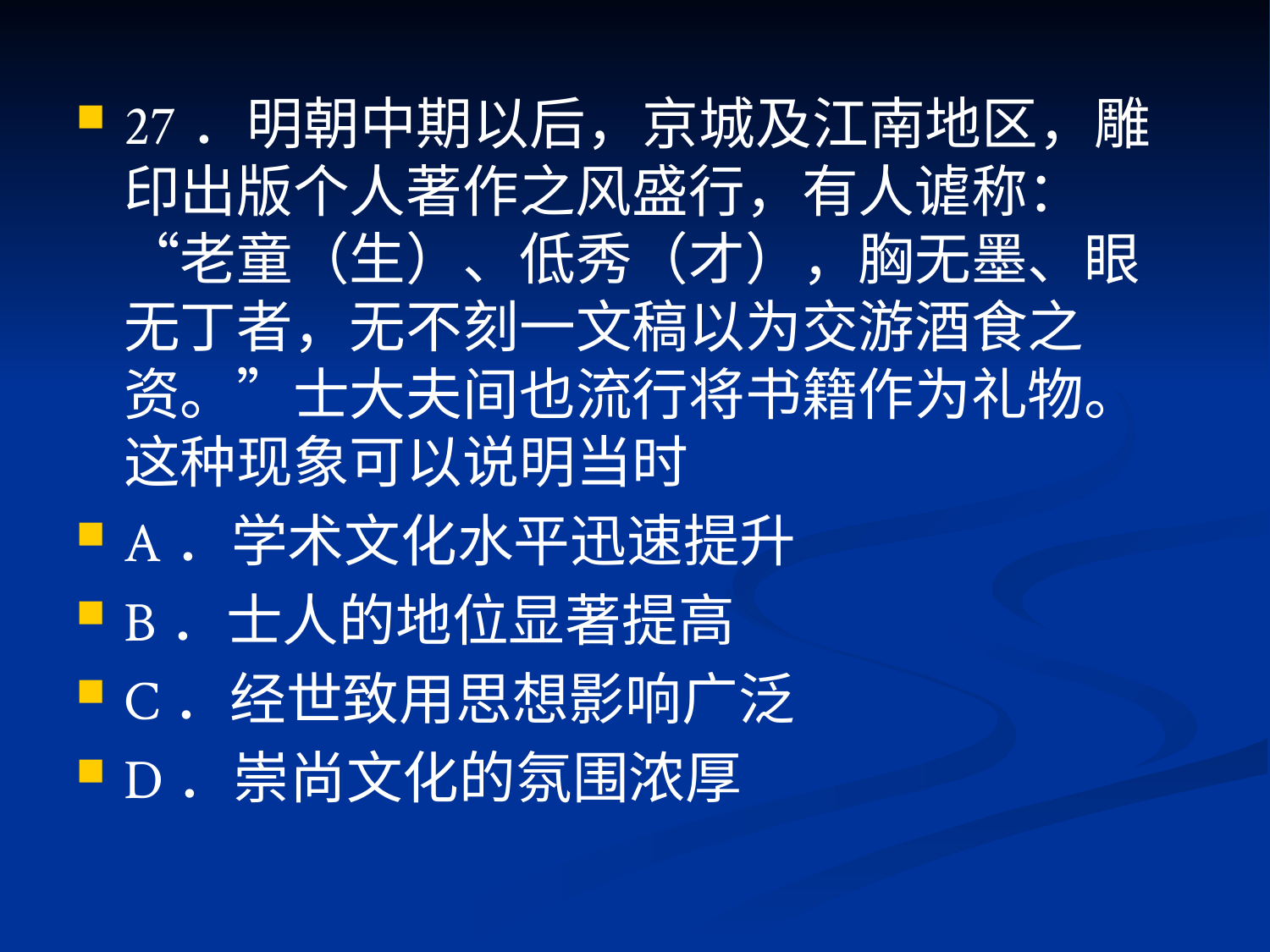

27．明朝中期以后，京城及江南地区，雕印出版个人著作之风盛行，有人谑称：“老童（生）、低秀（才），胸无墨、眼无丁者，无不刻一文稿以为交游酒食之资。”士大夫间也流行将书籍作为礼物。这种现象可以说明当时
A．学术文化水平迅速提升
B．士人的地位显著提高
C．经世致用思想影响广泛
D．崇尚文化的氛围浓厚